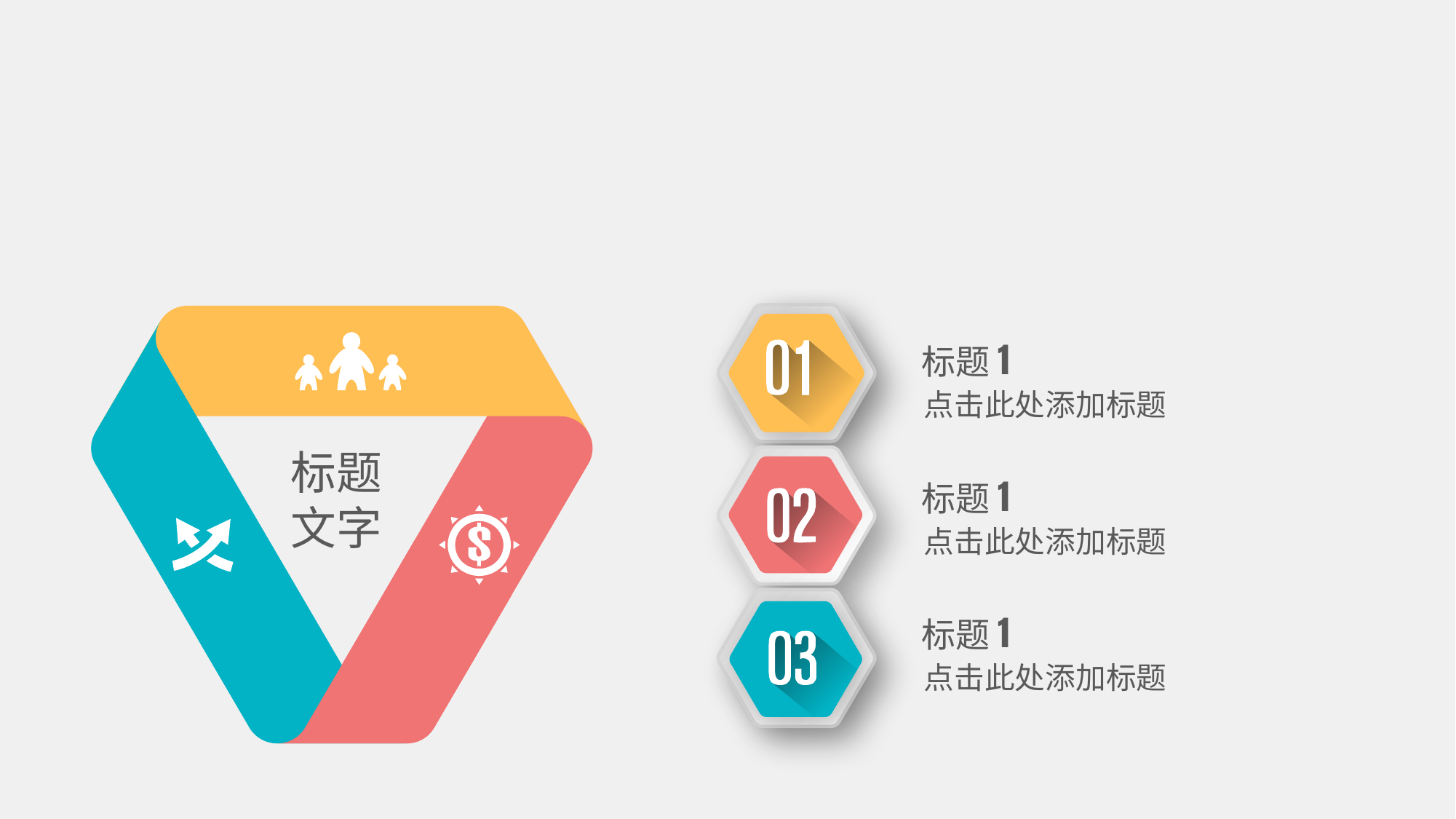

标题
文字

标题1
点击此处添加标题

标题1
点击此处添加标题

标题1
点击此处添加标题